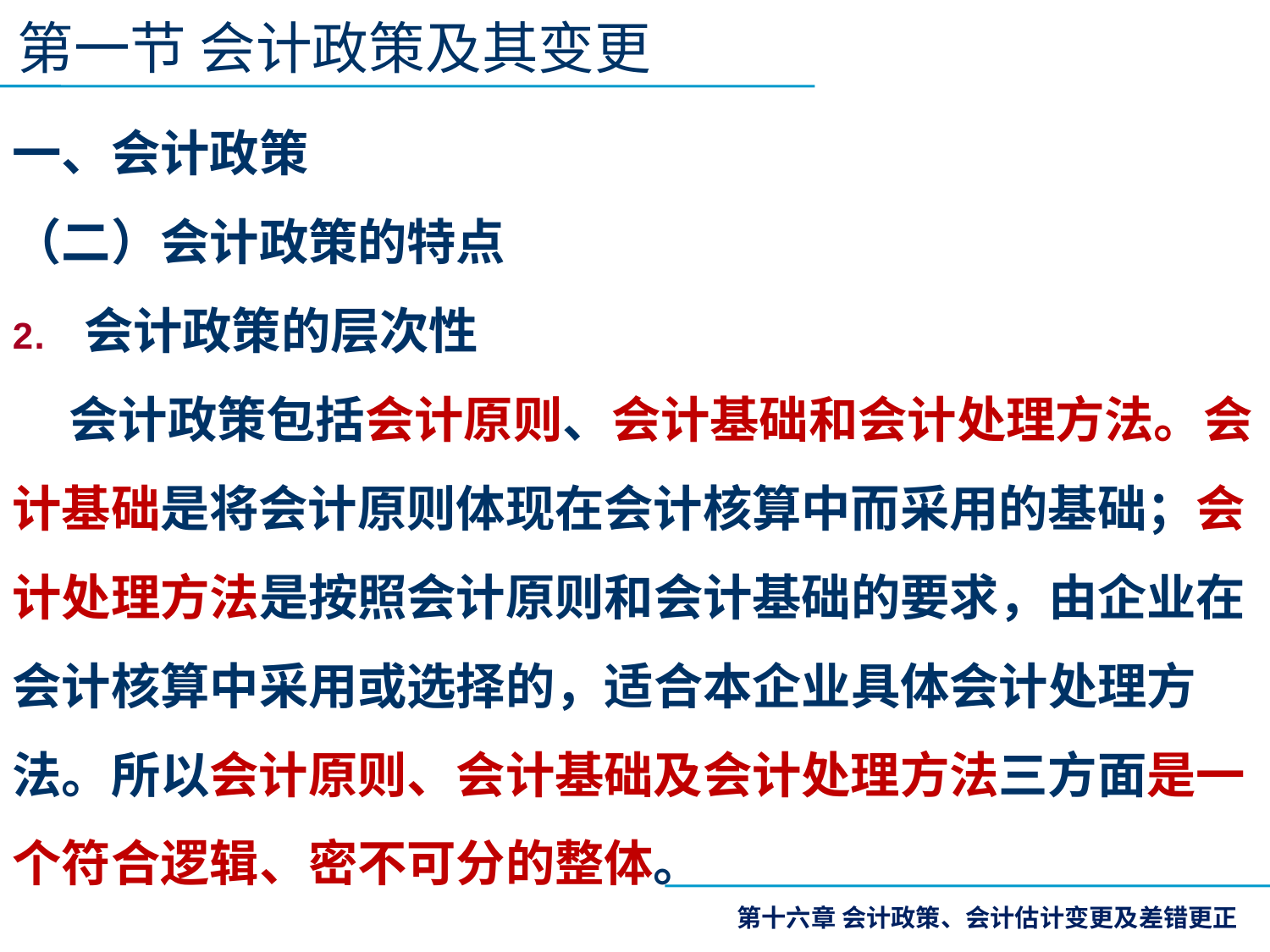

第一节 会计政策及其变更
一、会计政策
（二）会计政策的特点
会计政策的层次性
    会计政策包括会计原则、会计基础和会计处理方法。会计基础是将会计原则体现在会计核算中而采用的基础；会计处理方法是按照会计原则和会计基础的要求，由企业在会计核算中采用或选择的，适合本企业具体会计处理方法。所以会计原则、会计基础及会计处理方法三方面是一个符合逻辑、密不可分的整体。